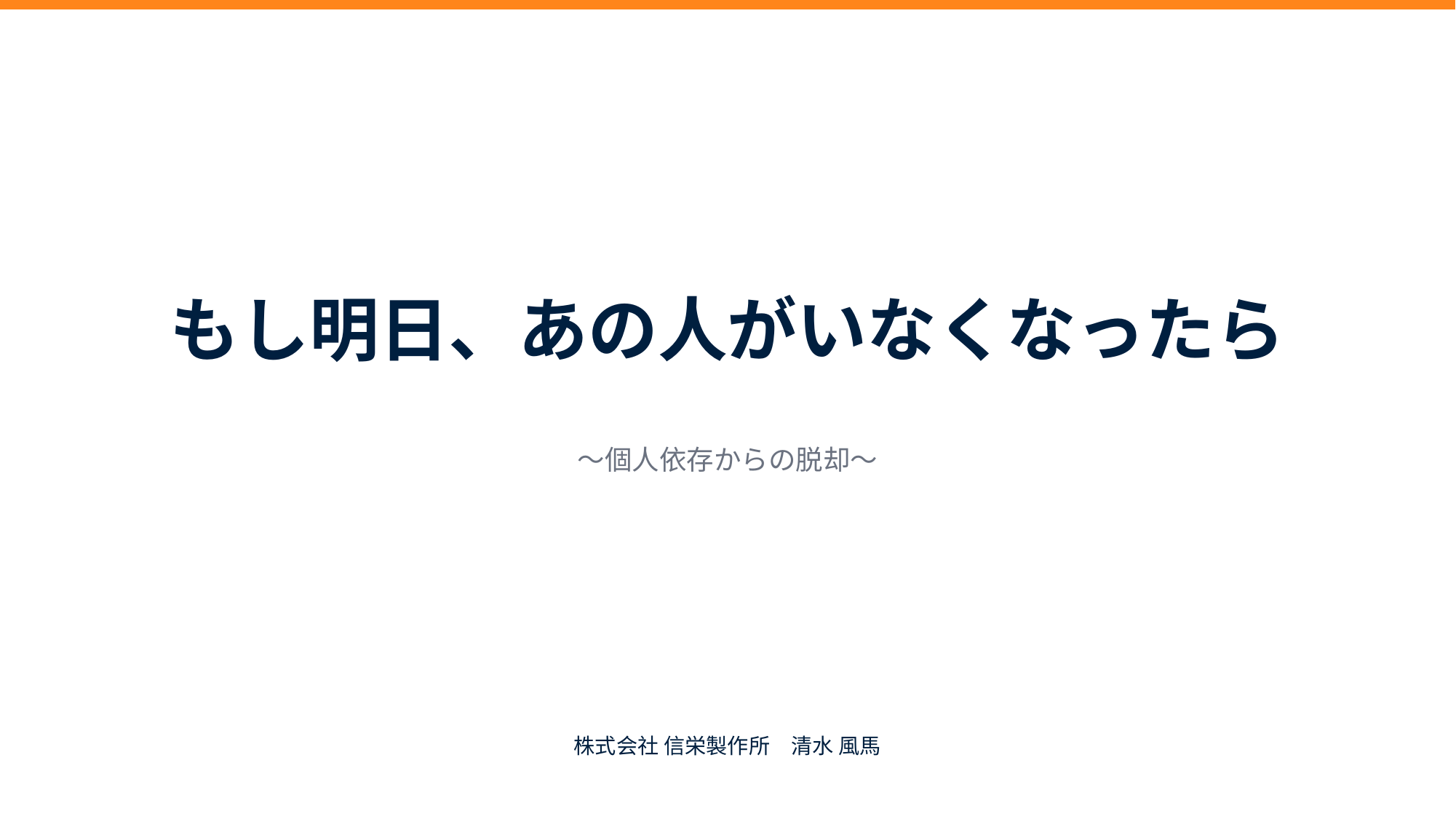

もし明日、あの人がいなくなったら
～個人依存からの脱却～
株式会社 信栄製作所　清水 風馬